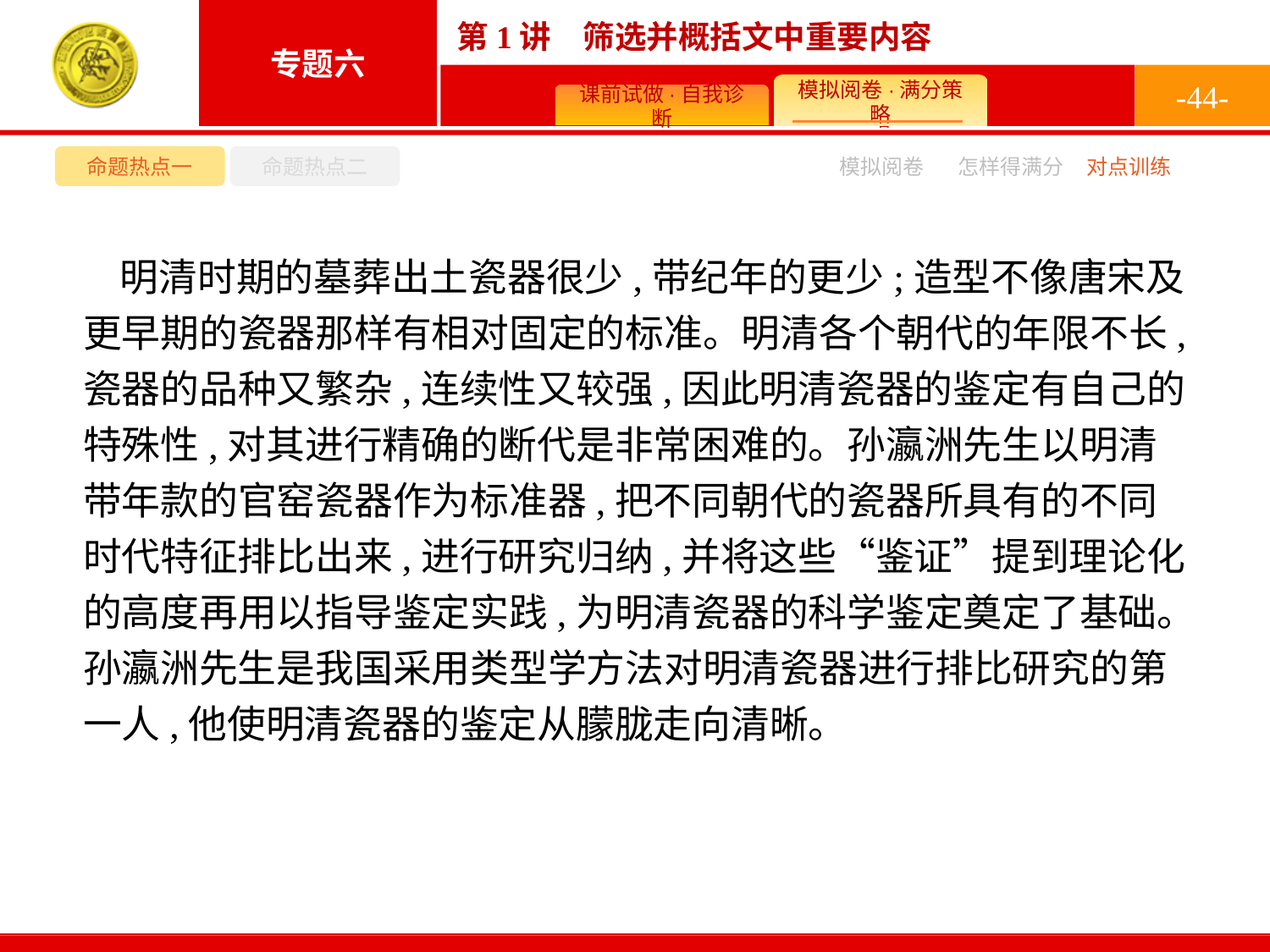

-44-
命题热点一
命题热点二
模拟阅卷
怎样得满分
对点训练
明清时期的墓葬出土瓷器很少,带纪年的更少;造型不像唐宋及更早期的瓷器那样有相对固定的标准。明清各个朝代的年限不长,瓷器的品种又繁杂,连续性又较强,因此明清瓷器的鉴定有自己的特殊性,对其进行精确的断代是非常困难的。孙瀛洲先生以明清带年款的官窑瓷器作为标准器,把不同朝代的瓷器所具有的不同时代特征排比出来,进行研究归纳,并将这些“鉴证”提到理论化的高度再用以指导鉴定实践,为明清瓷器的科学鉴定奠定了基础。孙瀛洲先生是我国采用类型学方法对明清瓷器进行排比研究的第一人,他使明清瓷器的鉴定从朦胧走向清晰。